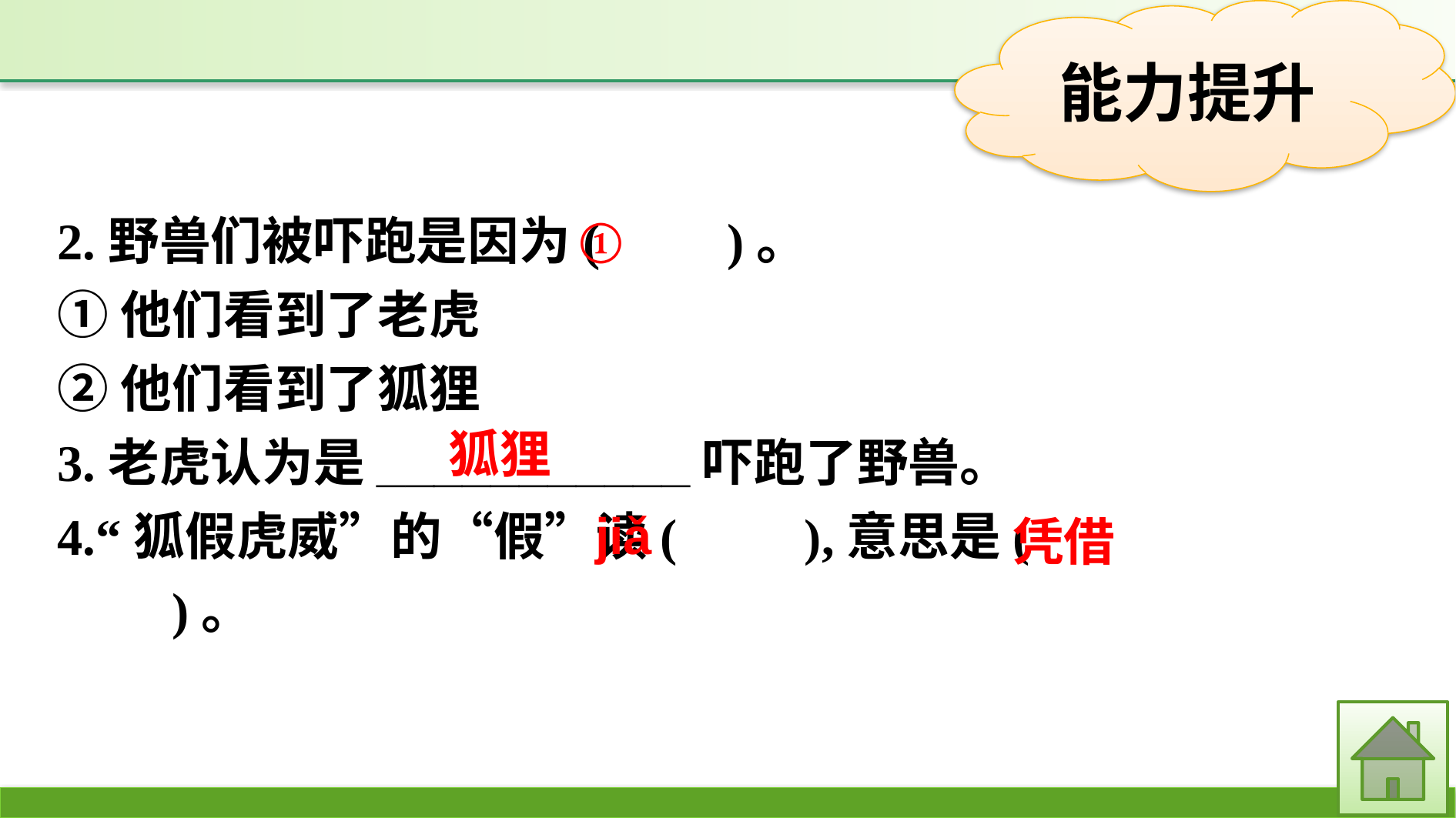

2.野兽们被吓跑是因为(　　)。
①他们看到了老虎
②他们看到了狐狸
3.老虎认为是___________吓跑了野兽。
4.“狐假虎威”的“假”读(　　),意思是(　　　　　　　　)。
①
狐狸
jiǎ
凭借